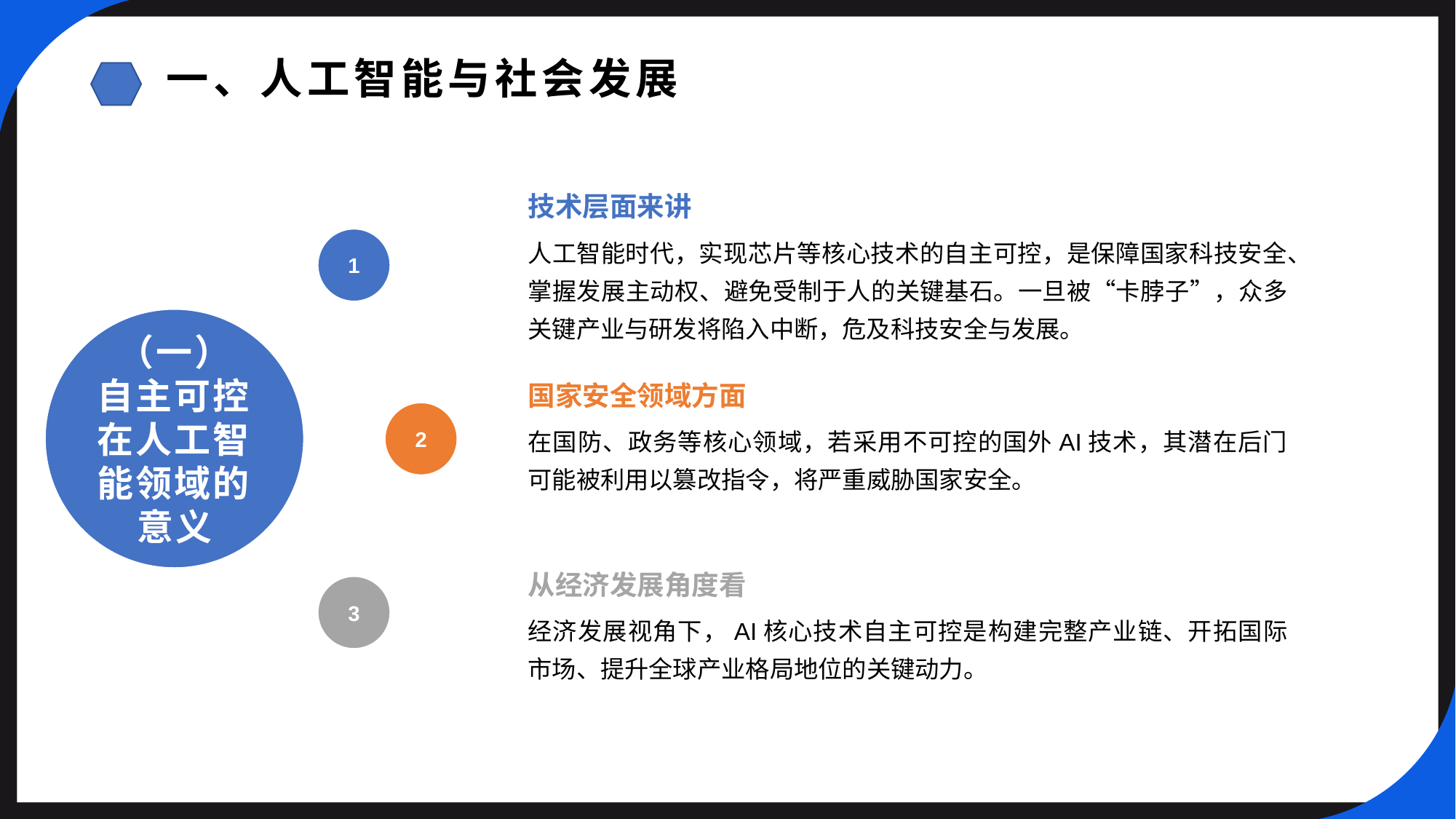

一、人工智能与社会发展
技术层面来讲

1
人工智能时代，实现芯片等核心技术的自主可控，是保障国家科技安全、掌握发展主动权、避免受制于人的关键基石。一旦被“卡脖子”，众多关键产业与研发将陷入中断，危及科技安全与发展。
（一）
自主可控在人工智能领域的意义
国家安全领域方面
2
在国防、政务等核心领域，若采用不可控的国外AI技术，其潜在后门可能被利用以篡改指令，将严重威胁国家安全。
从经济发展角度看
3
经济发展视角下，AI核心技术自主可控是构建完整产业链、开拓国际市场、提升全球产业格局地位的关键动力。